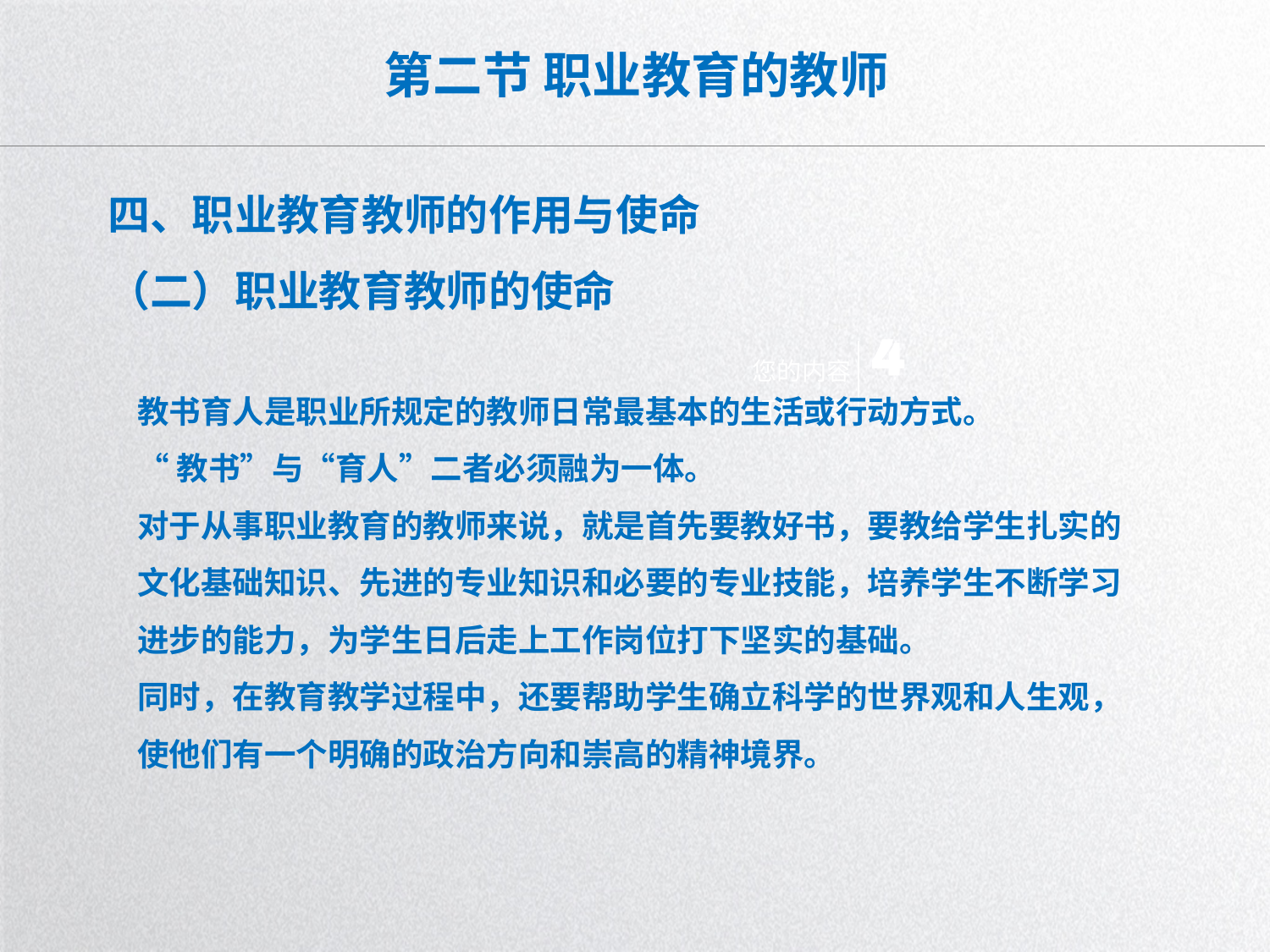

# 第二节 职业教育的教师
四、职业教育教师的作用与使命
（二）职业教育教师的使命
4
您的内容打在这里
教书育人是职业所规定的教师日常最基本的生活或行动方式。
“教书”与“育人”二者必须融为一体。
对于从事职业教育的教师来说，就是首先要教好书，要教给学生扎实的文化基础知识、先进的专业知识和必要的专业技能，培养学生不断学习进步的能力，为学生日后走上工作岗位打下坚实的基础。
同时，在教育教学过程中，还要帮助学生确立科学的世界观和人生观，使他们有一个明确的政治方向和崇高的精神境界。